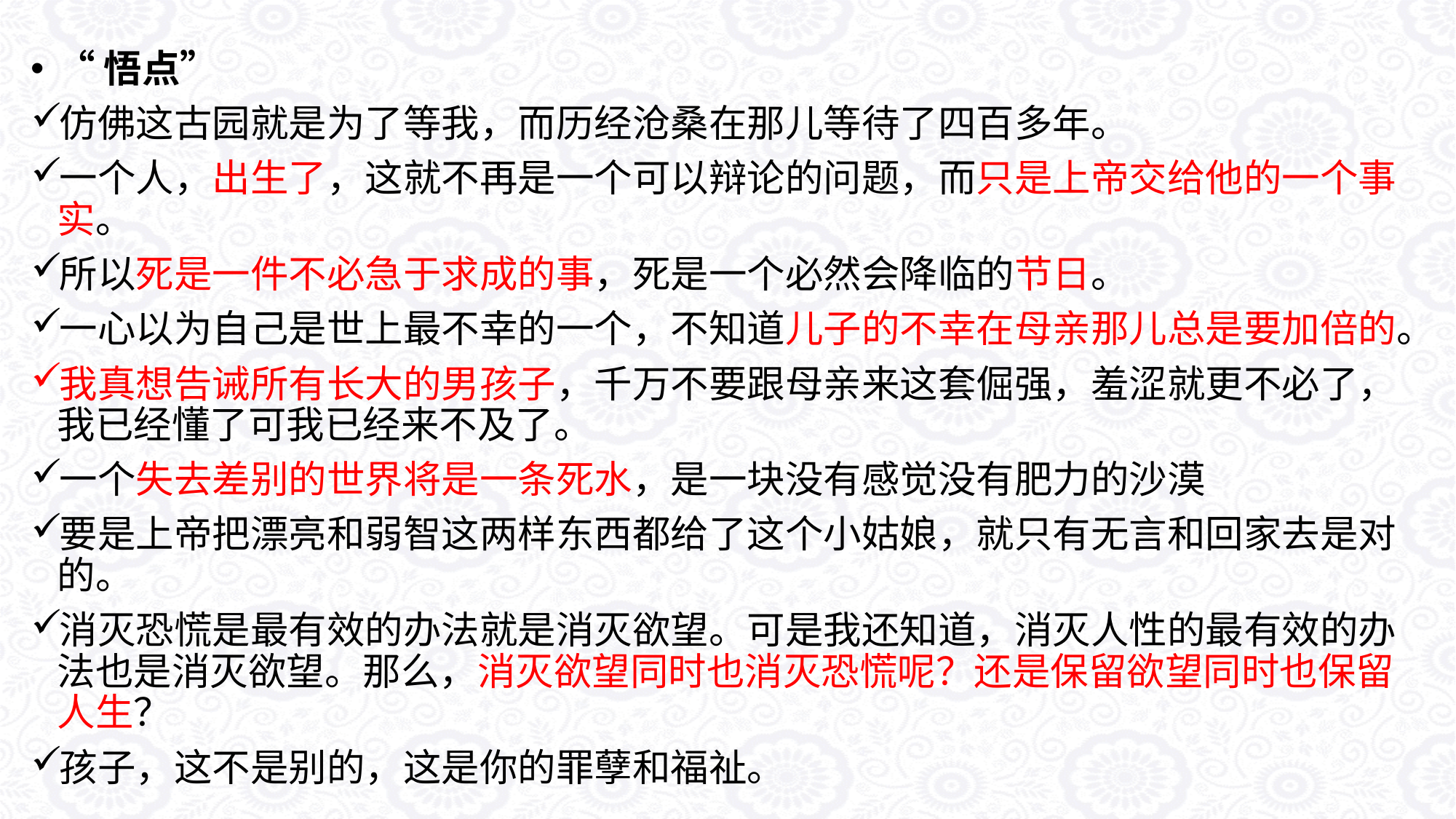

“悟点”
仿佛这古园就是为了等我，而历经沧桑在那儿等待了四百多年。
一个人，出生了，这就不再是一个可以辩论的问题，而只是上帝交给他的一个事实。
所以死是一件不必急于求成的事，死是一个必然会降临的节日。
一心以为自己是世上最不幸的一个，不知道儿子的不幸在母亲那儿总是要加倍的。
我真想告诫所有长大的男孩子，千万不要跟母亲来这套倔强，羞涩就更不必了，我已经懂了可我已经来不及了。
一个失去差别的世界将是一条死水，是一块没有感觉没有肥力的沙漠
要是上帝把漂亮和弱智这两样东西都给了这个小姑娘，就只有无言和回家去是对的。
消灭恐慌是最有效的办法就是消灭欲望。可是我还知道，消灭人性的最有效的办法也是消灭欲望。那么，消灭欲望同时也消灭恐慌呢？还是保留欲望同时也保留人生？
孩子，这不是别的，这是你的罪孽和福祉。